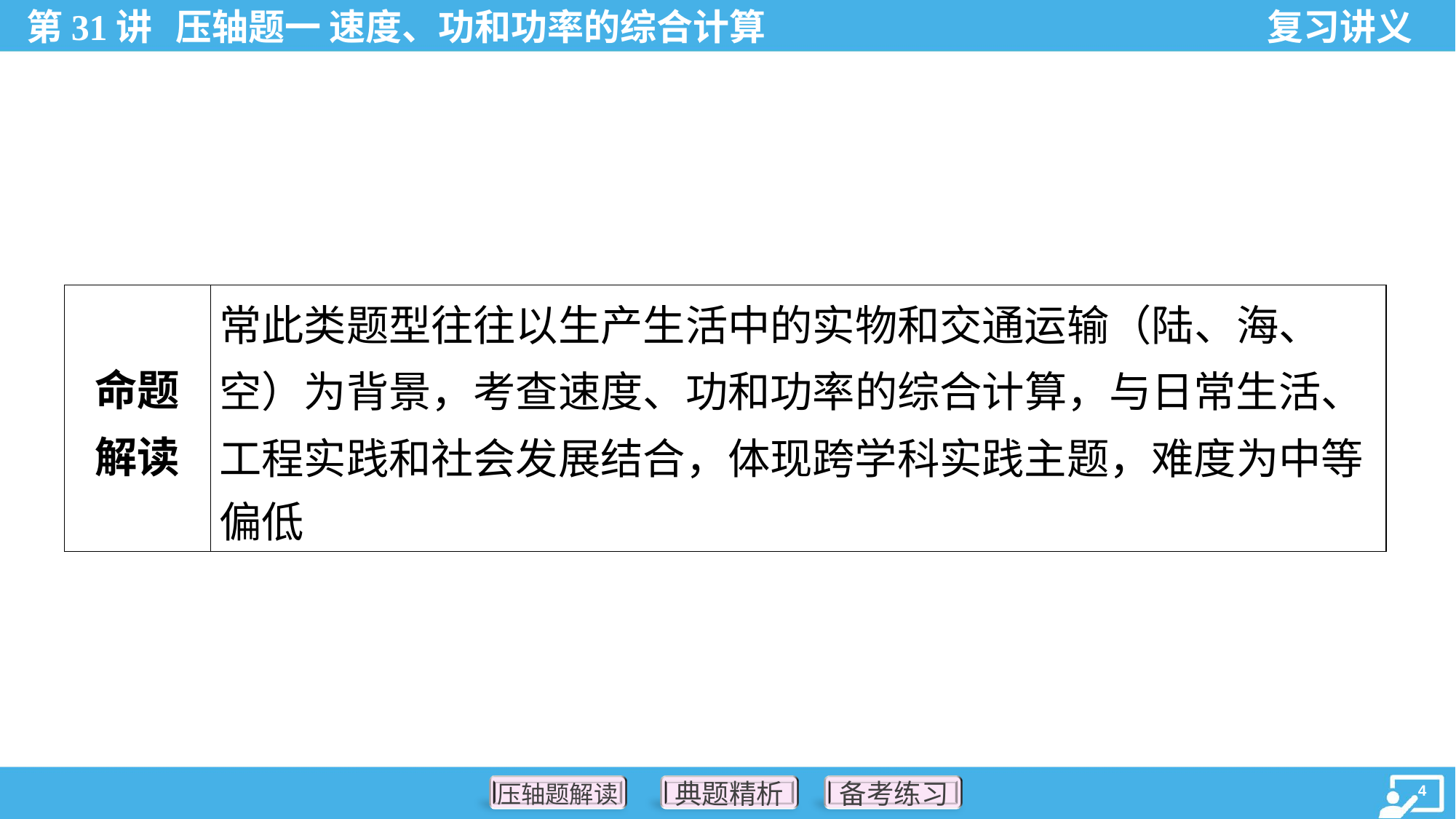

| 命题 解读 | 常此类题型往往以生产生活中的实物和交通运输（陆、海、 空）为背景，考查速度、功和功率的综合计算，与日常生活、 工程实践和社会发展结合，体现跨学科实践主题，难度为中等 偏低 |
| --- | --- |